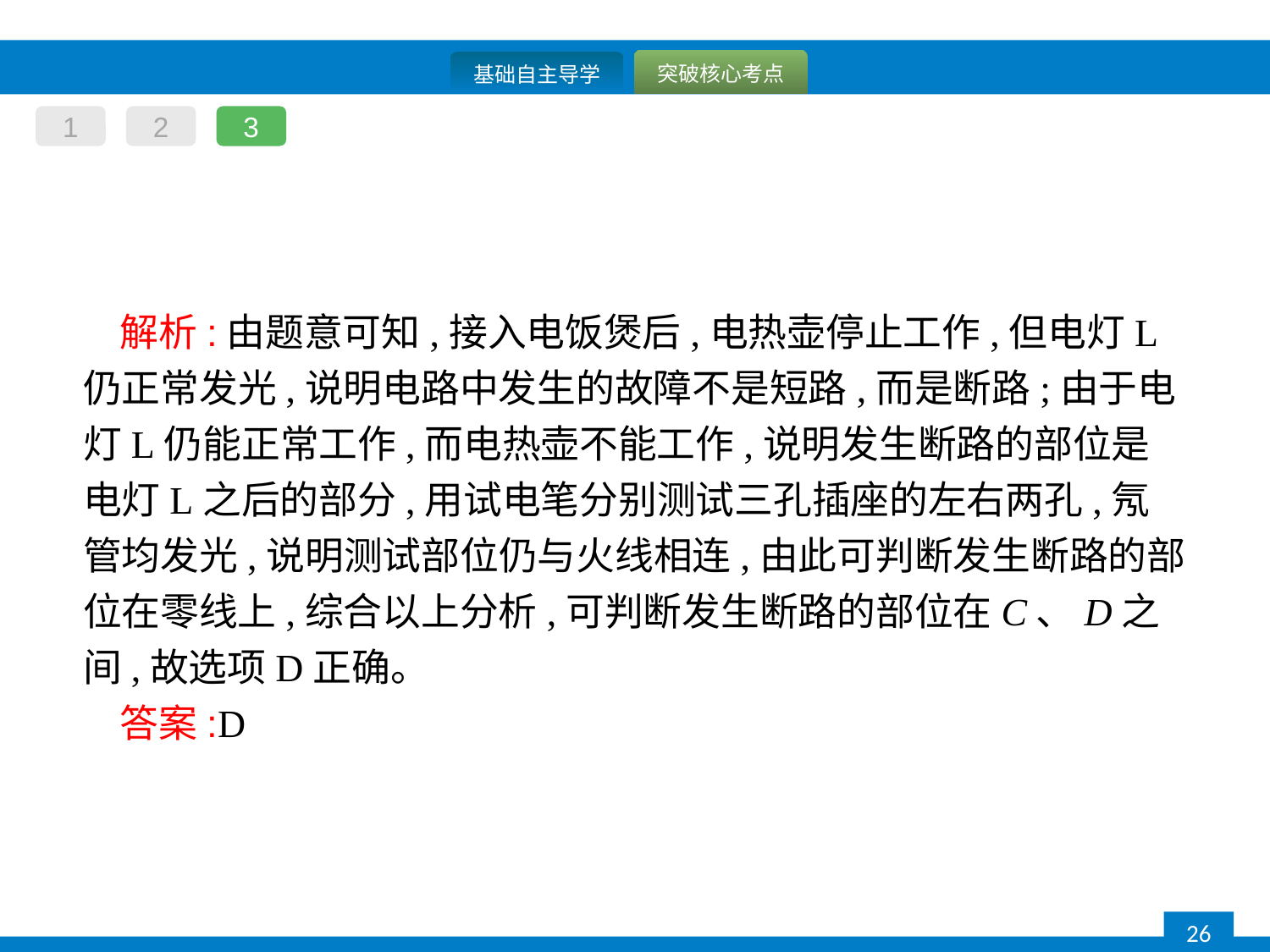

1
2
3
解析:由题意可知,接入电饭煲后,电热壶停止工作,但电灯L仍正常发光,说明电路中发生的故障不是短路,而是断路;由于电灯L仍能正常工作,而电热壶不能工作,说明发生断路的部位是电灯L之后的部分,用试电笔分别测试三孔插座的左右两孔,氖管均发光,说明测试部位仍与火线相连,由此可判断发生断路的部位在零线上,综合以上分析,可判断发生断路的部位在C、D之间,故选项D正确。
答案:D